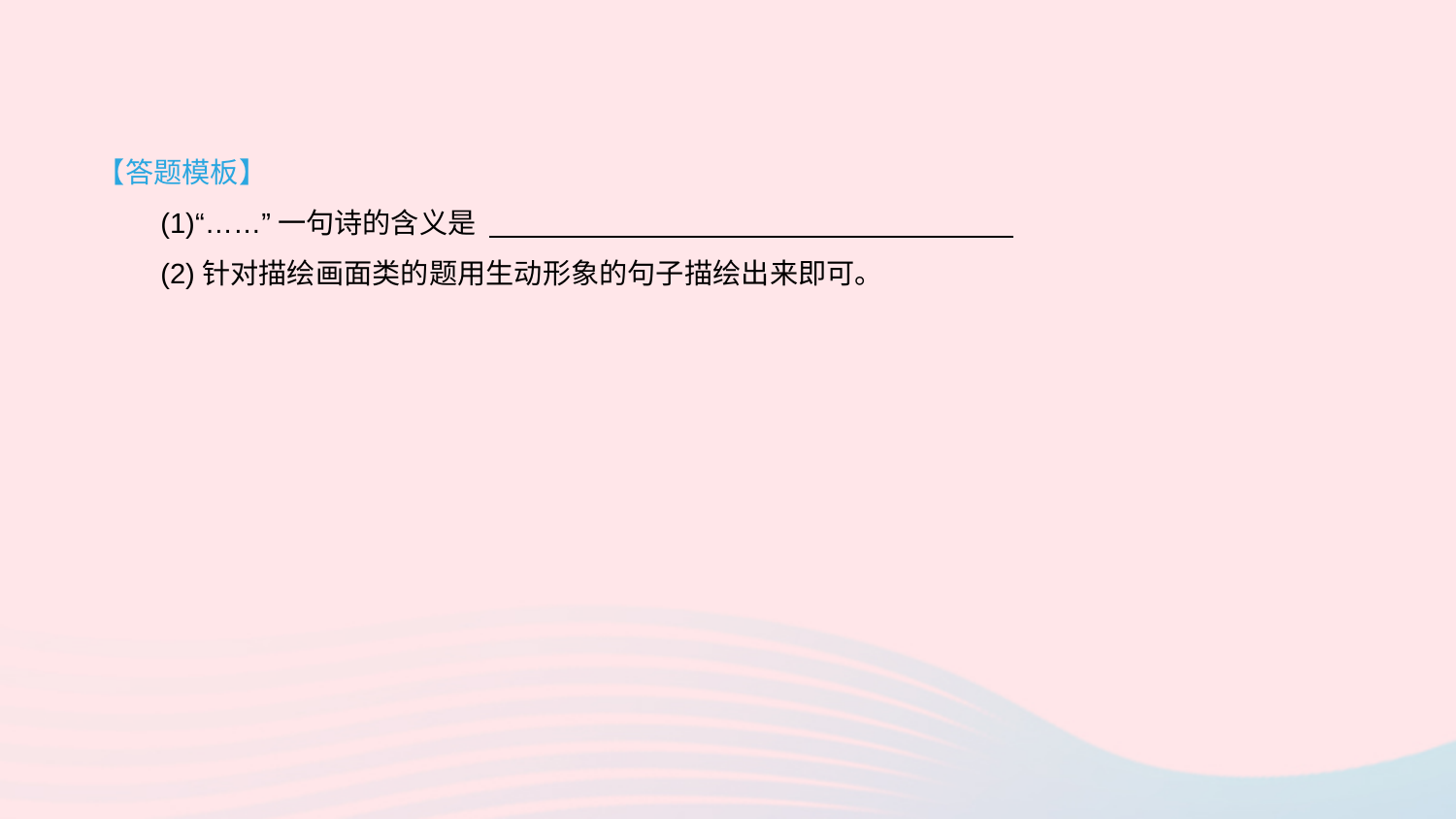

【答题模板】
　　(1)“……”一句诗的含义是
　　(2)针对描绘画面类的题用生动形象的句子描绘出来即可。